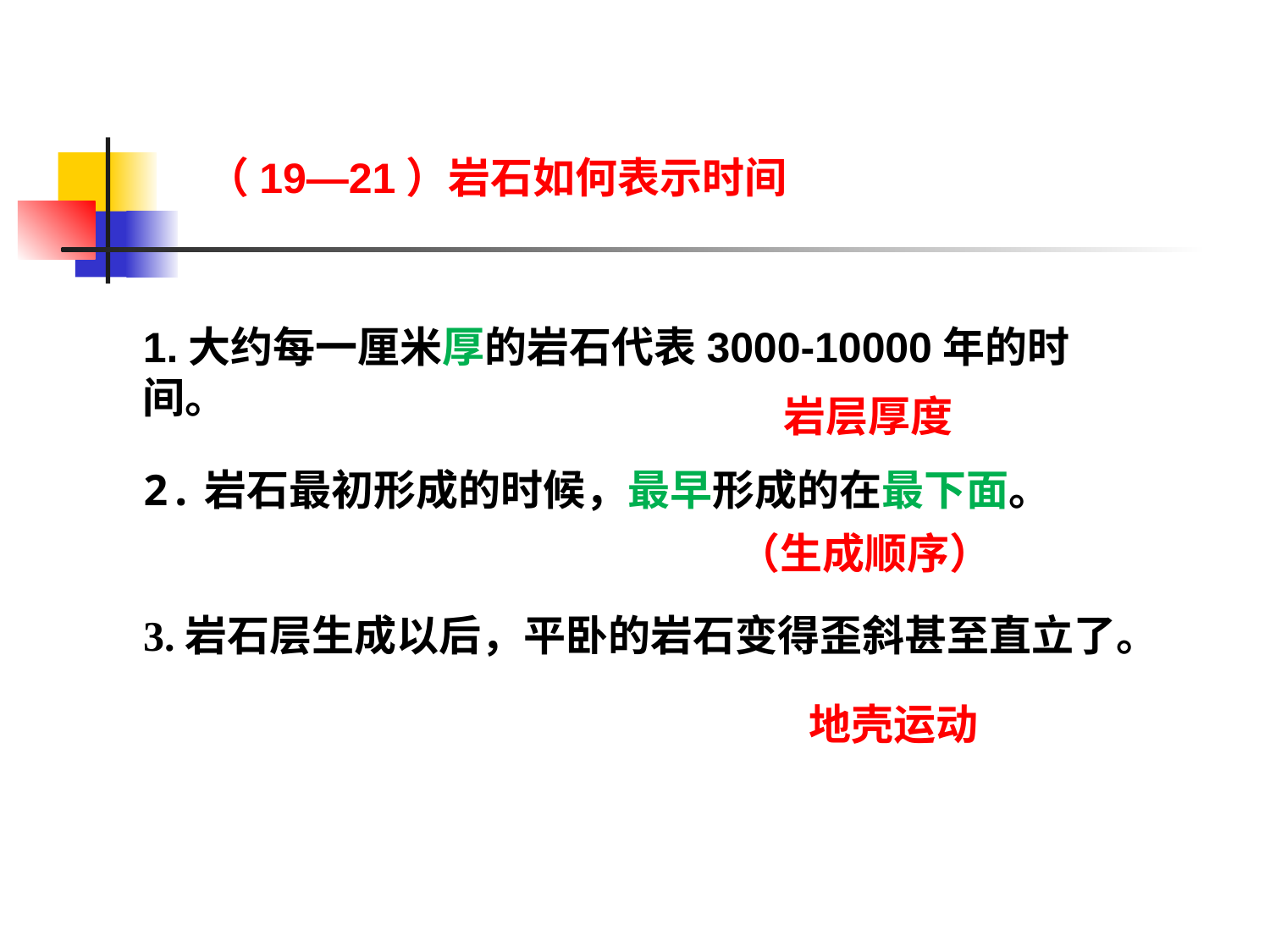

（19—21）岩石如何表示时间
1.大约每一厘米厚的岩石代表3000-10000年的时间。
岩层厚度
2.岩石最初形成的时候，最早形成的在最下面。
（生成顺序）
3.岩石层生成以后，平卧的岩石变得歪斜甚至直立了。
地壳运动